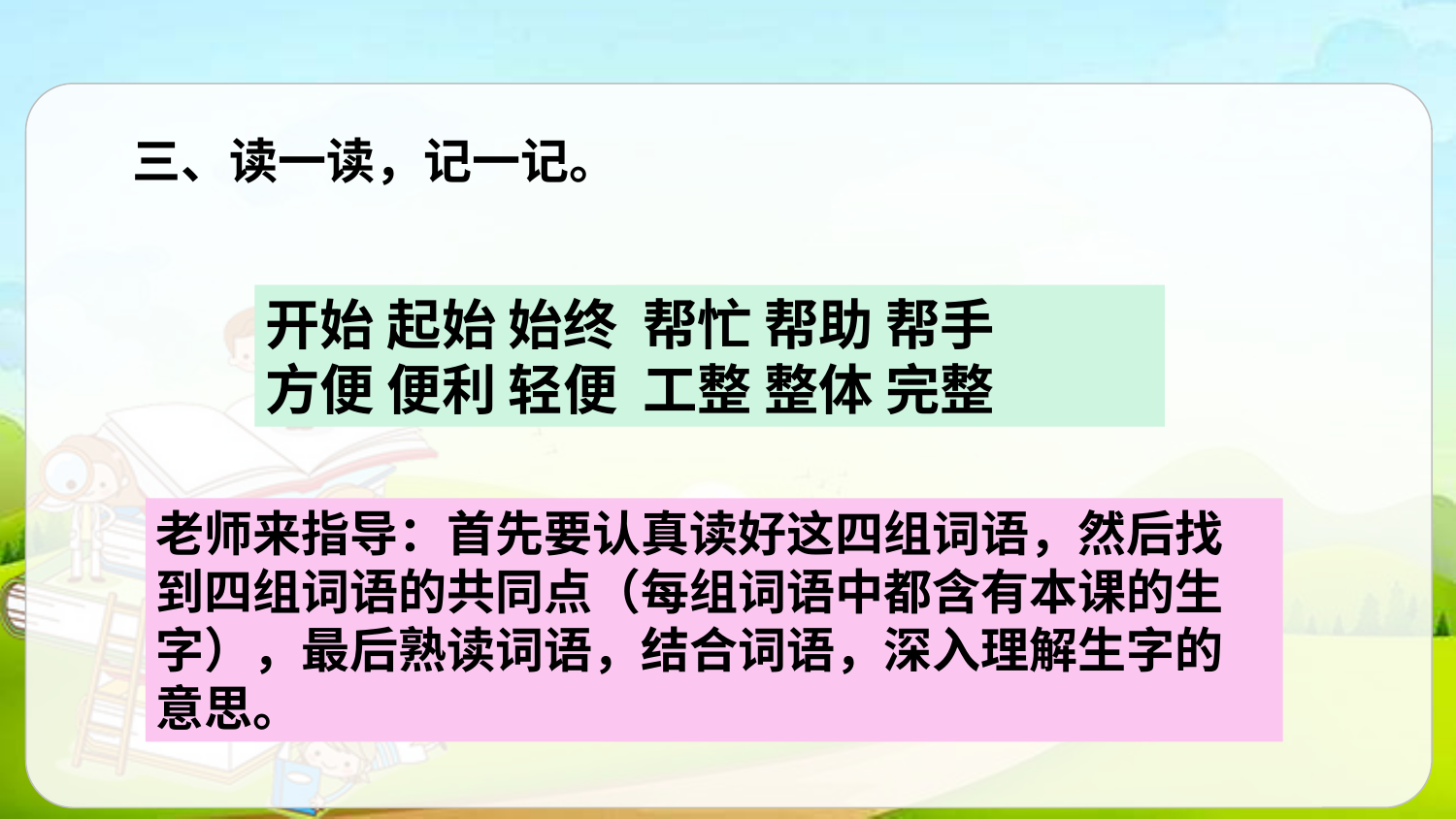

三、读一读，记一记。
开始 起始 始终  帮忙 帮助 帮手
方便 便利 轻便  工整 整体 完整
老师来指导：首先要认真读好这四组词语，然后找到四组词语的共同点（每组词语中都含有本课的生字），最后熟读词语，结合词语，深入理解生字的意思。